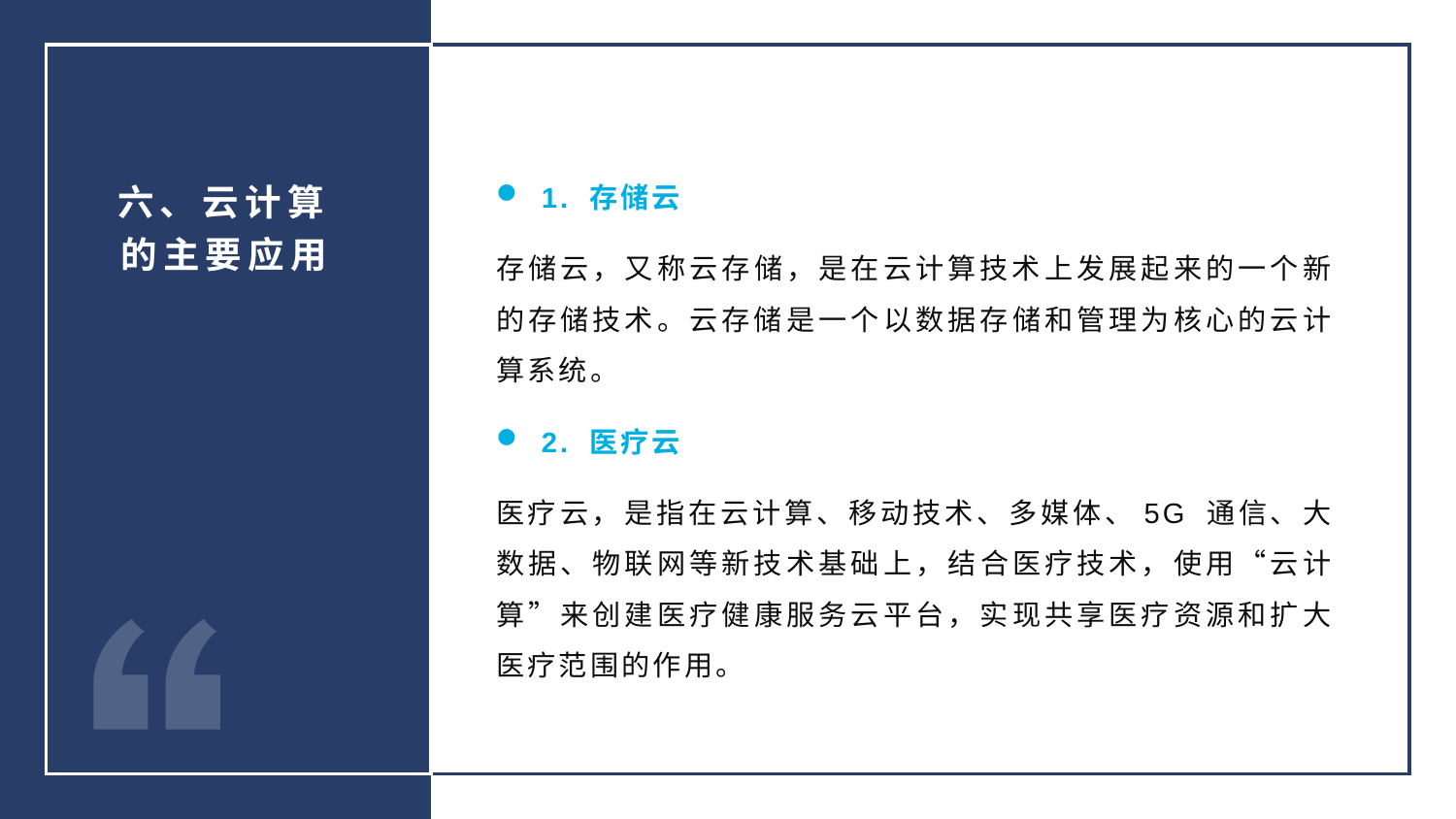

1. 存储云
存储云，又称云存储，是在云计算技术上发展起来的一个新的存储技术。云存储是一个以数据存储和管理为核心的云计算系统。
2. 医疗云
医疗云，是指在云计算、移动技术、多媒体、5G 通信、大数据、物联网等新技术基础上，结合医疗技术，使用“云计算”来创建医疗健康服务云平台，实现共享医疗资源和扩大医疗范围的作用。
六、云计算的主要应用